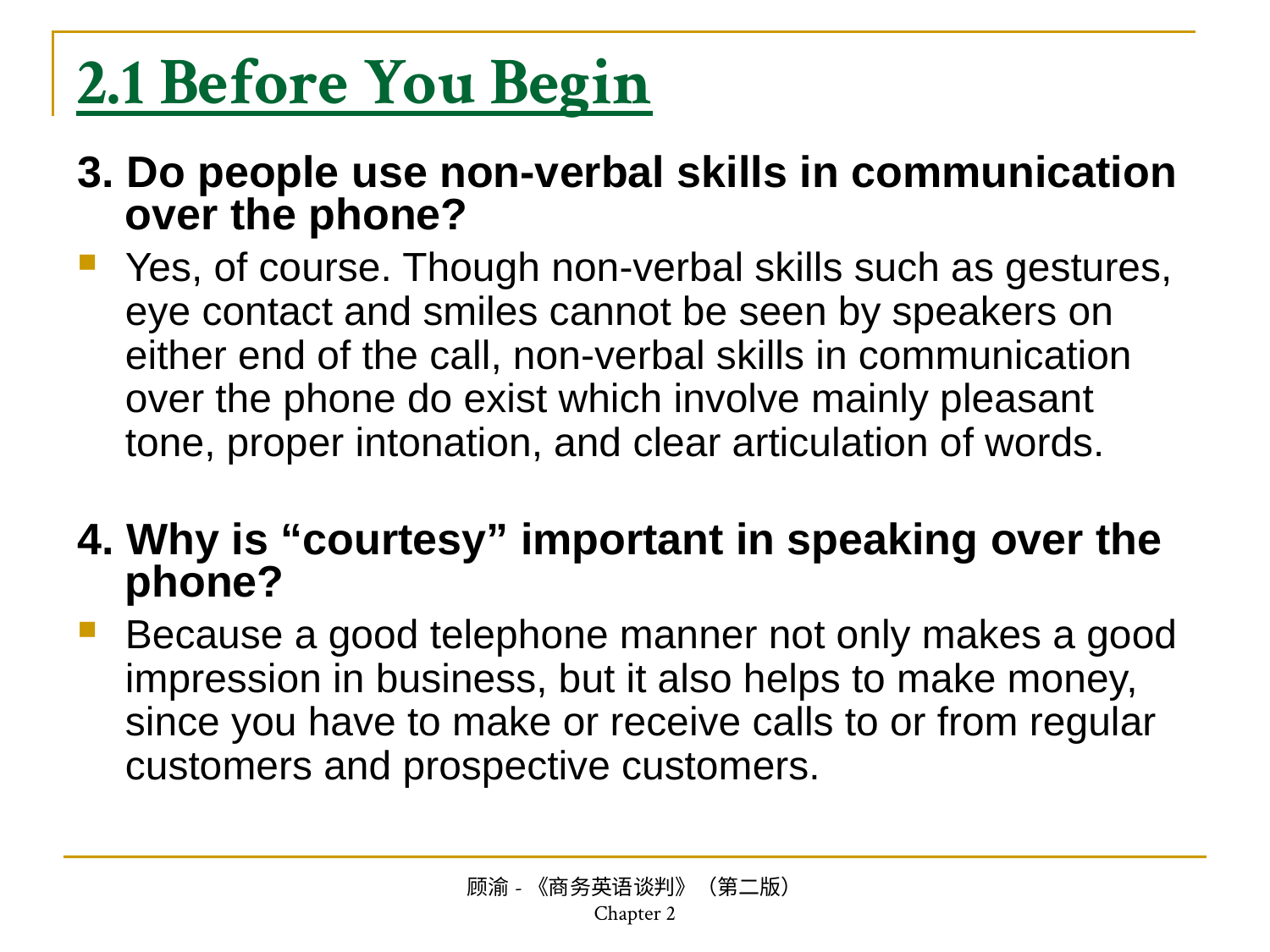

# 2.1 Before You Begin
3. Do people use non-verbal skills in communication over the phone?
Yes, of course. Though non-verbal skills such as gestures, eye contact and smiles cannot be seen by speakers on either end of the call, non-verbal skills in communication over the phone do exist which involve mainly pleasant tone, proper intonation, and clear articulation of words.

4. Why is “courtesy” important in speaking over the phone?
Because a good telephone manner not only makes a good impression in business, but it also helps to make money, since you have to make or receive calls to or from regular customers and prospective customers.

6
顾渝-《商务英语谈判》（第二版） Chapter 2